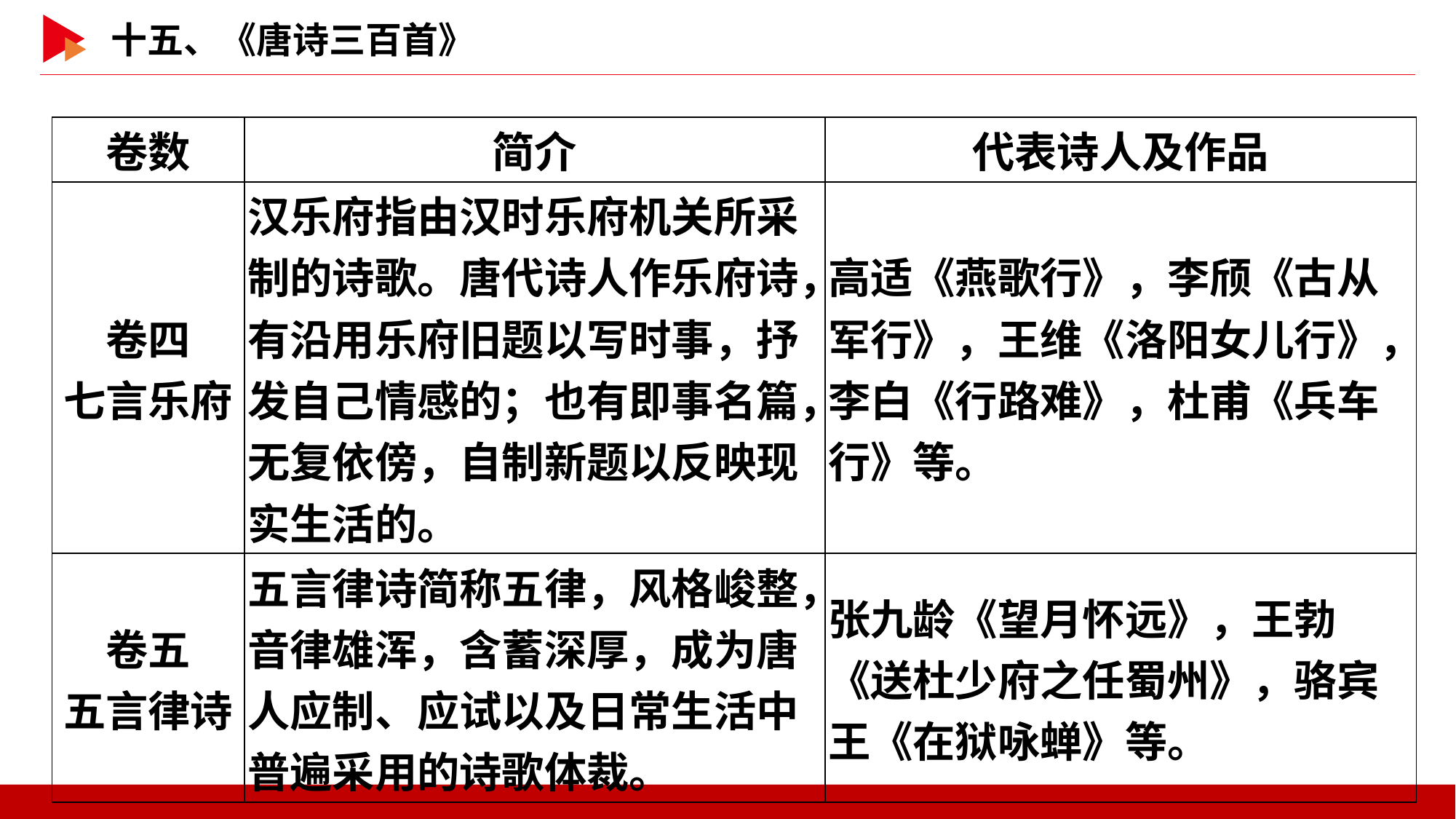

| 卷数 | 简介 | 代表诗人及作品 |
| --- | --- | --- |
| 卷四 七言乐府 | 汉乐府指由汉时乐府机关所采制的诗歌。唐代诗人作乐府诗，有沿用乐府旧题以写时事，抒发自己情感的；也有即事名篇，无复依傍，自制新题以反映现实生活的。 | 高适《燕歌行》，李颀《古从军行》，王维《洛阳女儿行》，李白《行路难》，杜甫《兵车行》等。 |
| 卷五 五言律诗 | 五言律诗简称五律，风格峻整，音律雄浑，含蓄深厚，成为唐人应制、应试以及日常生活中普遍采用的诗歌体裁。 | 张九龄《望月怀远》，王勃《送杜少府之任蜀州》，骆宾王《在狱咏蝉》等。 |